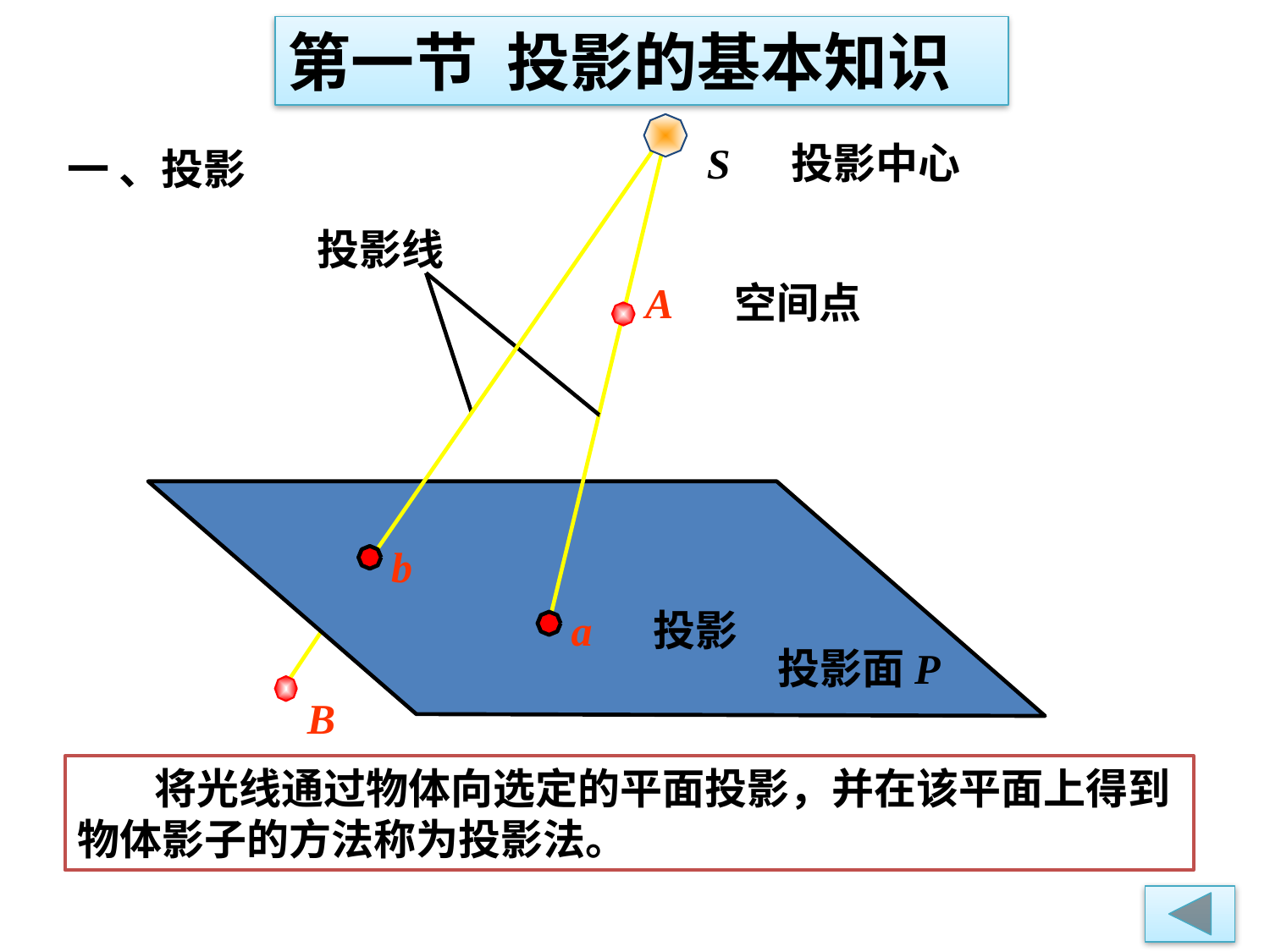

第一节  投影的基本知识

b

a  投影

S  投影中心
一 、投影
投影线

A  空间点

投影面P

B
       将光线通过物体向选定的平面投影，并在该平面上得到物体影子的方法称为投影法。